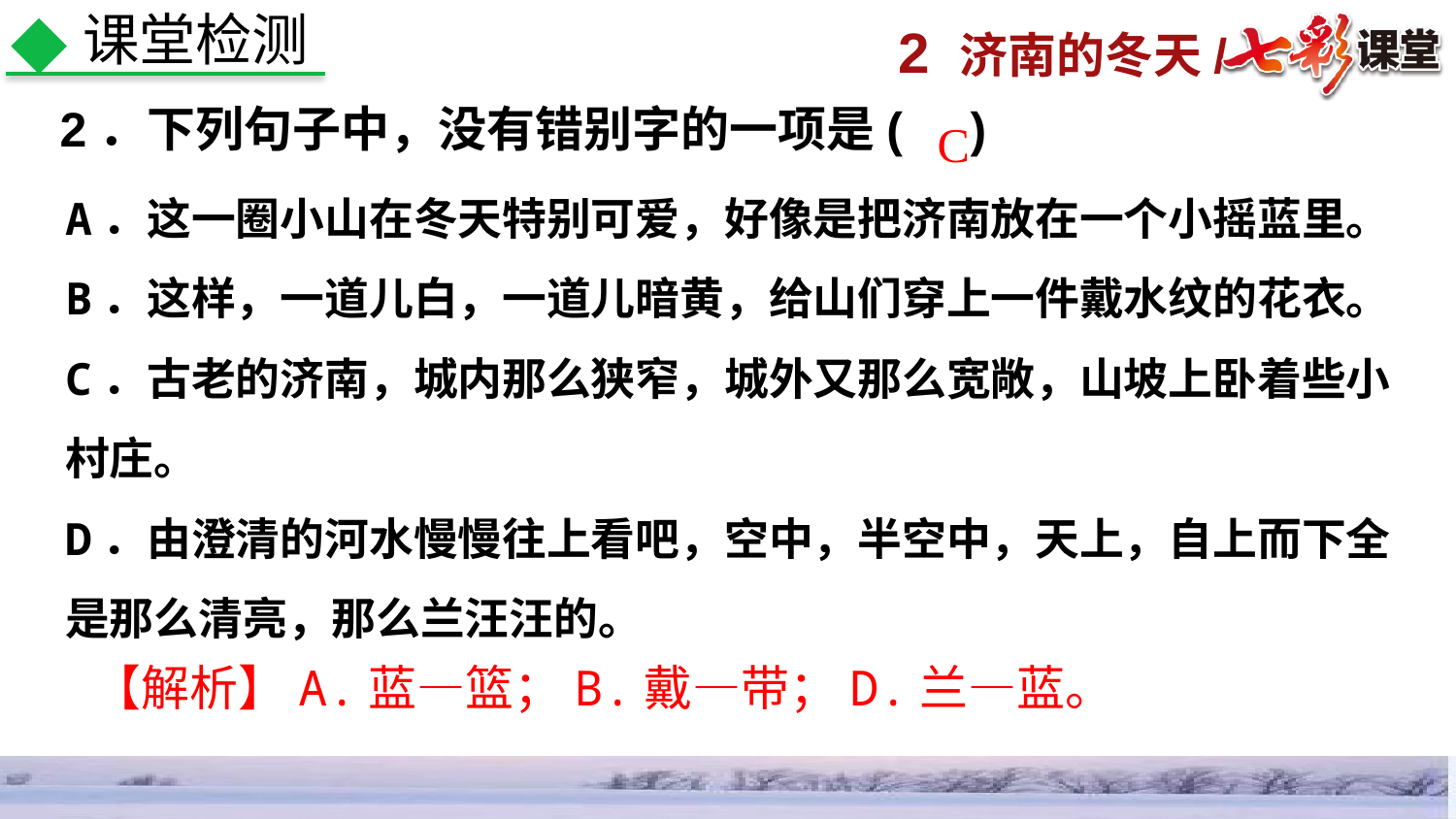

课堂检测

C
2．下列句子中，没有错别字的一项是(     )
A．这一圈小山在冬天特别可爱，好像是把济南放在一个小摇蓝里。
B．这样，一道儿白，一道儿暗黄，给山们穿上一件戴水纹的花衣。
C．古老的济南，城内那么狭窄，城外又那么宽敞，山坡上卧着些小村庄。
D．由澄清的河水慢慢往上看吧，空中，半空中，天上，自上而下全是那么清亮，那么兰汪汪的。
【解析】A.蓝—篮；B.戴—带；D.兰—蓝。